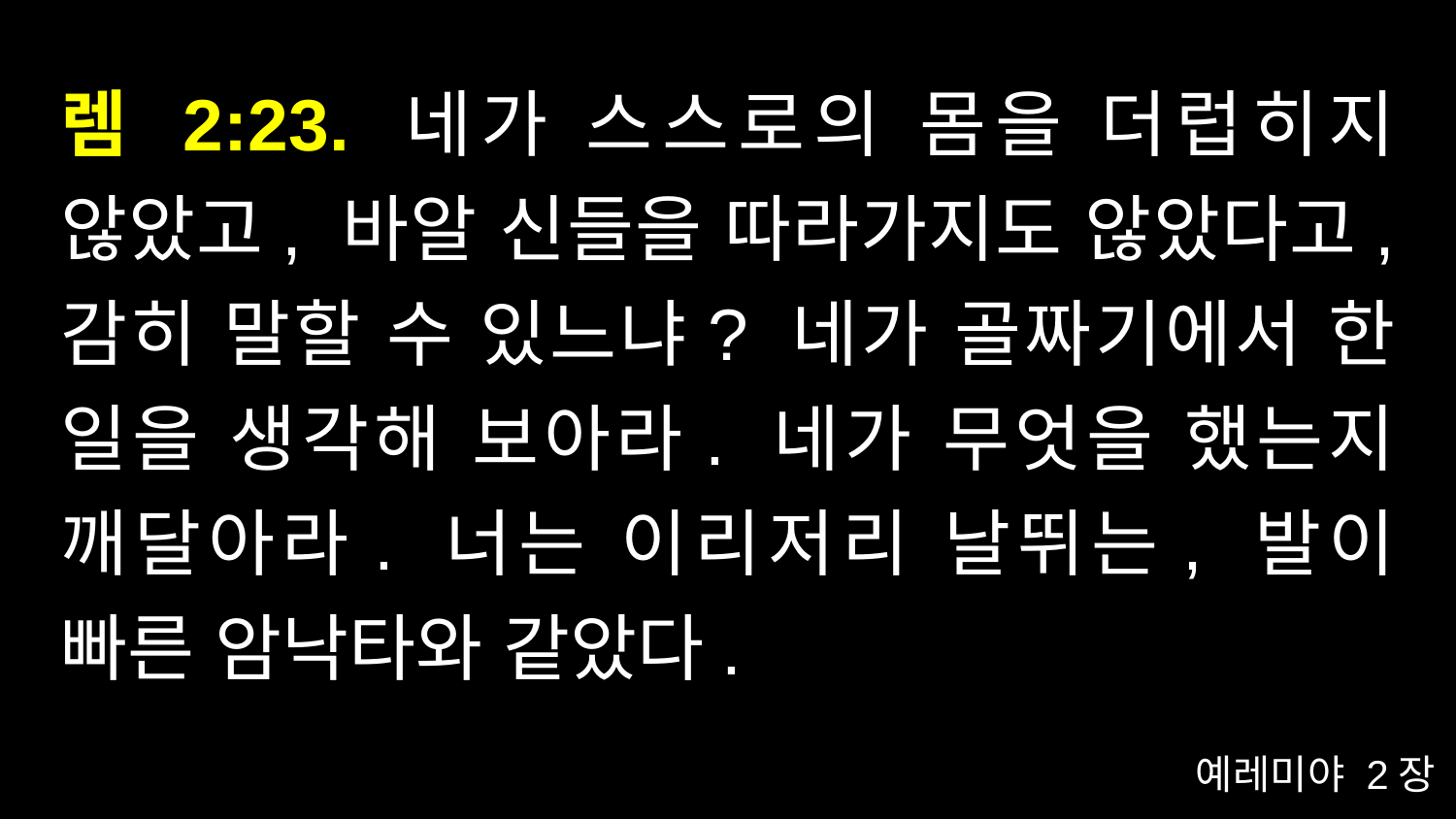

# 렘 2:23. 네가 스스로의 몸을 더럽히지 않았고, 바알 신들을 따라가지도 않았다고, 감히 말할 수 있느냐? 네가 골짜기에서 한 일을 생각해 보아라. 네가 무엇을 했는지 깨달아라. 너는 이리저리 날뛰는, 발이 빠른 암낙타와 같았다.
예레미야 2장